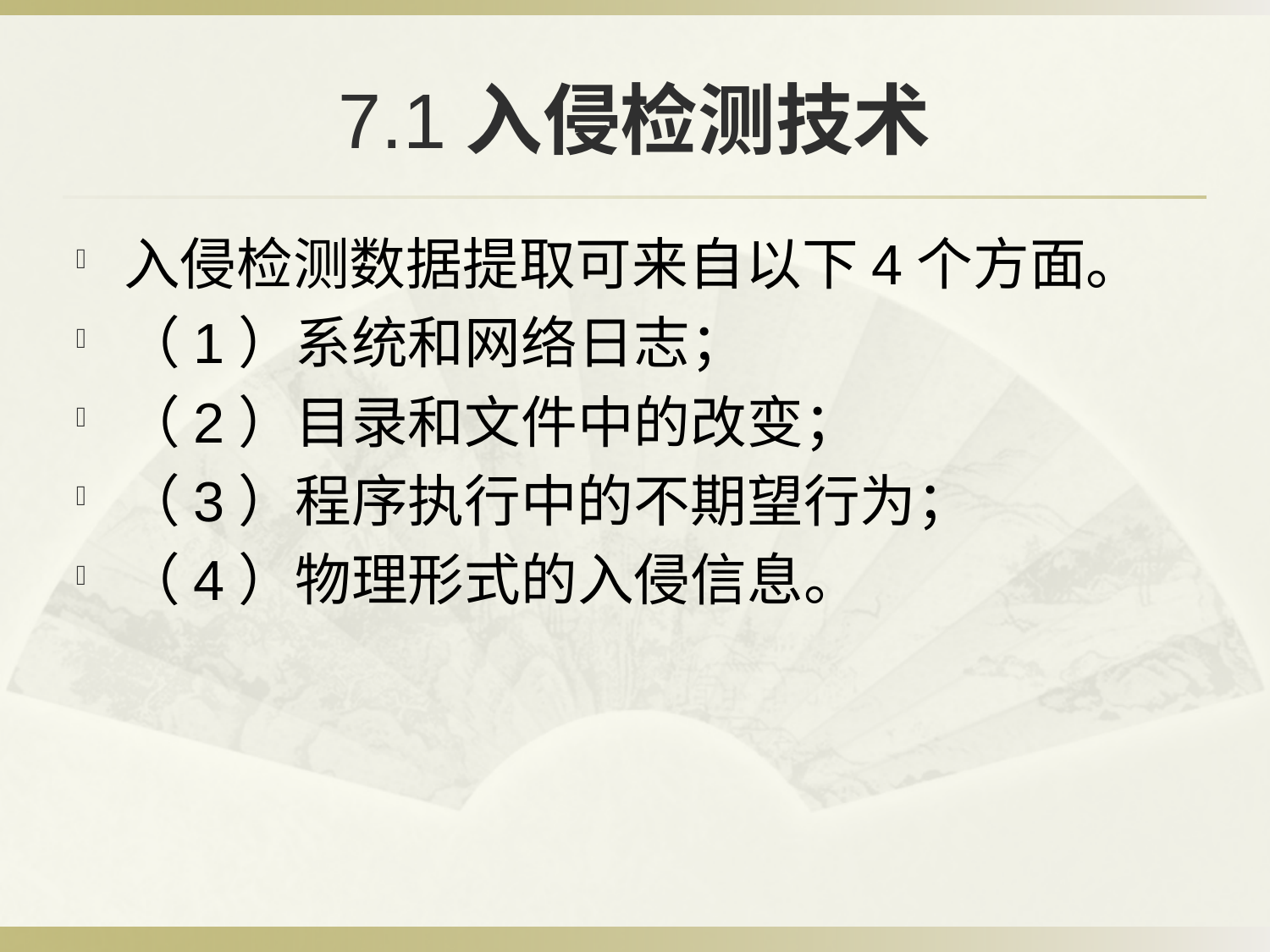

# 7.1入侵检测技术
入侵检测数据提取可来自以下4个方面。
（1）系统和网络日志；
（2）目录和文件中的改变；
（3）程序执行中的不期望行为；
（4）物理形式的入侵信息。